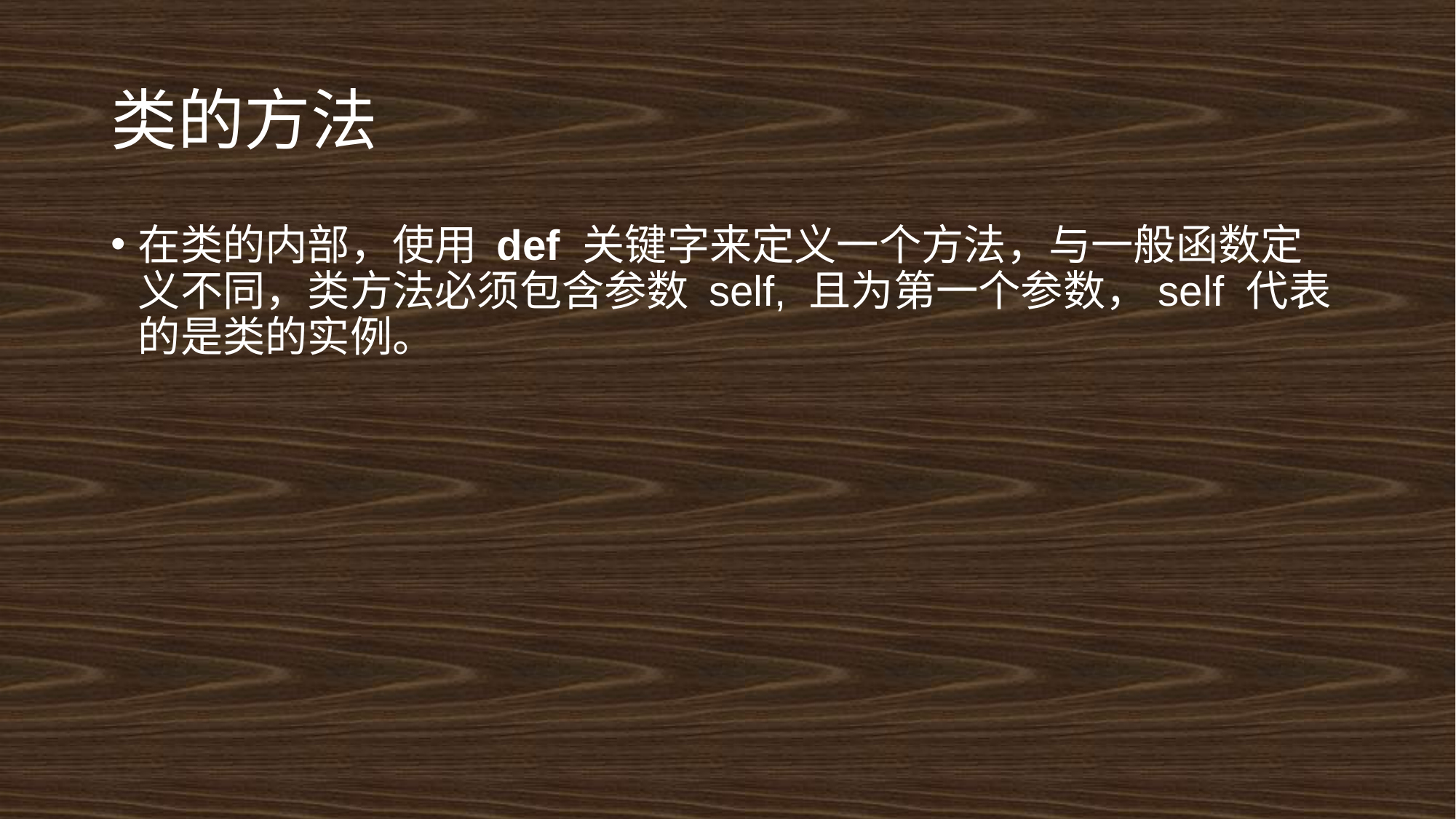

# 类的方法
在类的内部，使用 def 关键字来定义一个方法，与一般函数定义不同，类方法必须包含参数 self, 且为第一个参数，self 代表的是类的实例。